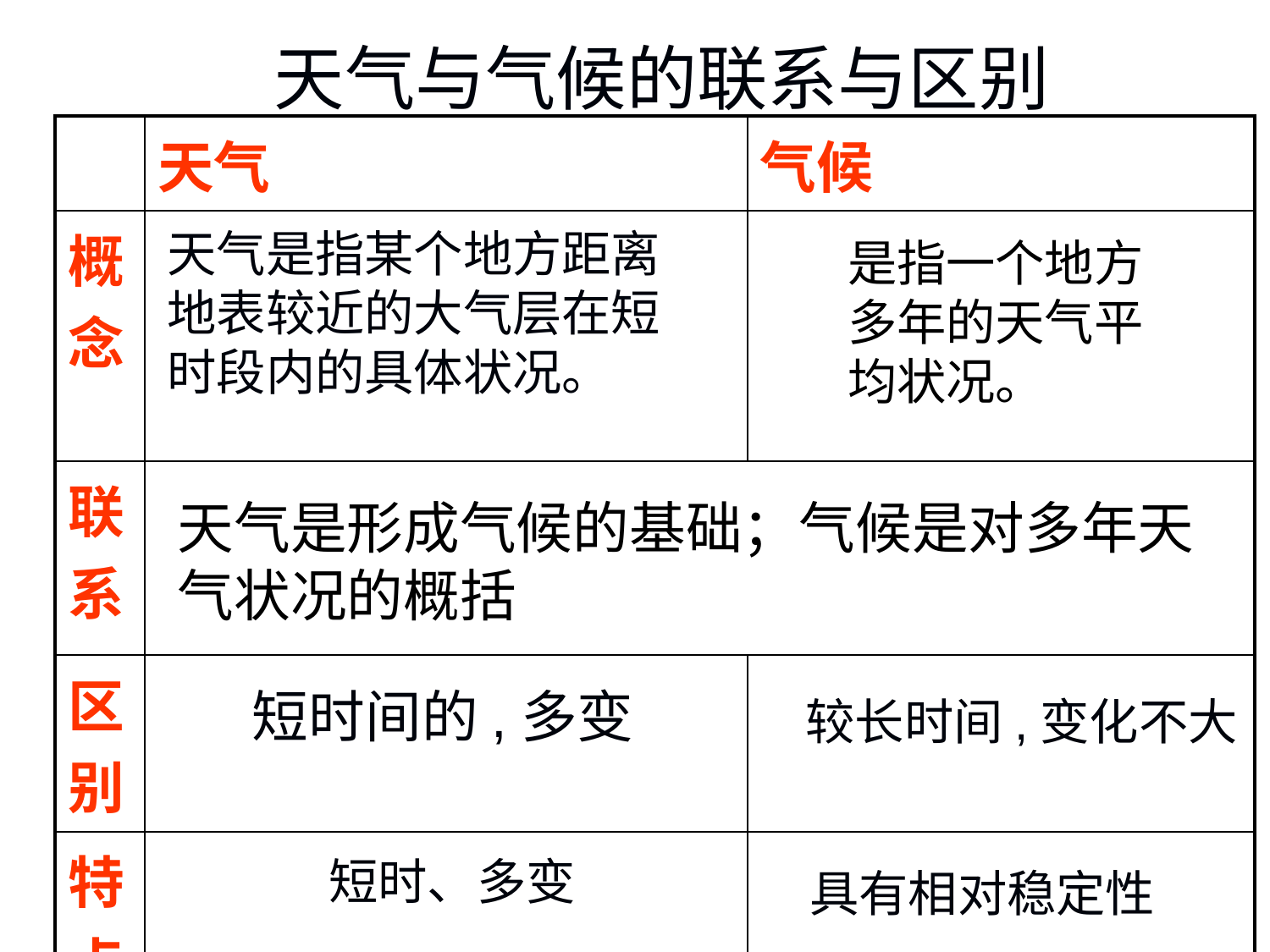

天气与气候的联系与区别
|  | 天气 | 气候 |
| --- | --- | --- |
| 概念 |  |  |
| 联系 |  |  |
| 区别 |  |  |
| 特点 |  |  |
天气是指某个地方距离地表较近的大气层在短时段内的具体状况。
是指一个地方多年的天气平均状况。
天气是形成气候的基础；气候是对多年天气状况的概括
短时间的,多变
较长时间,变化不大
短时、多变
具有相对稳定性